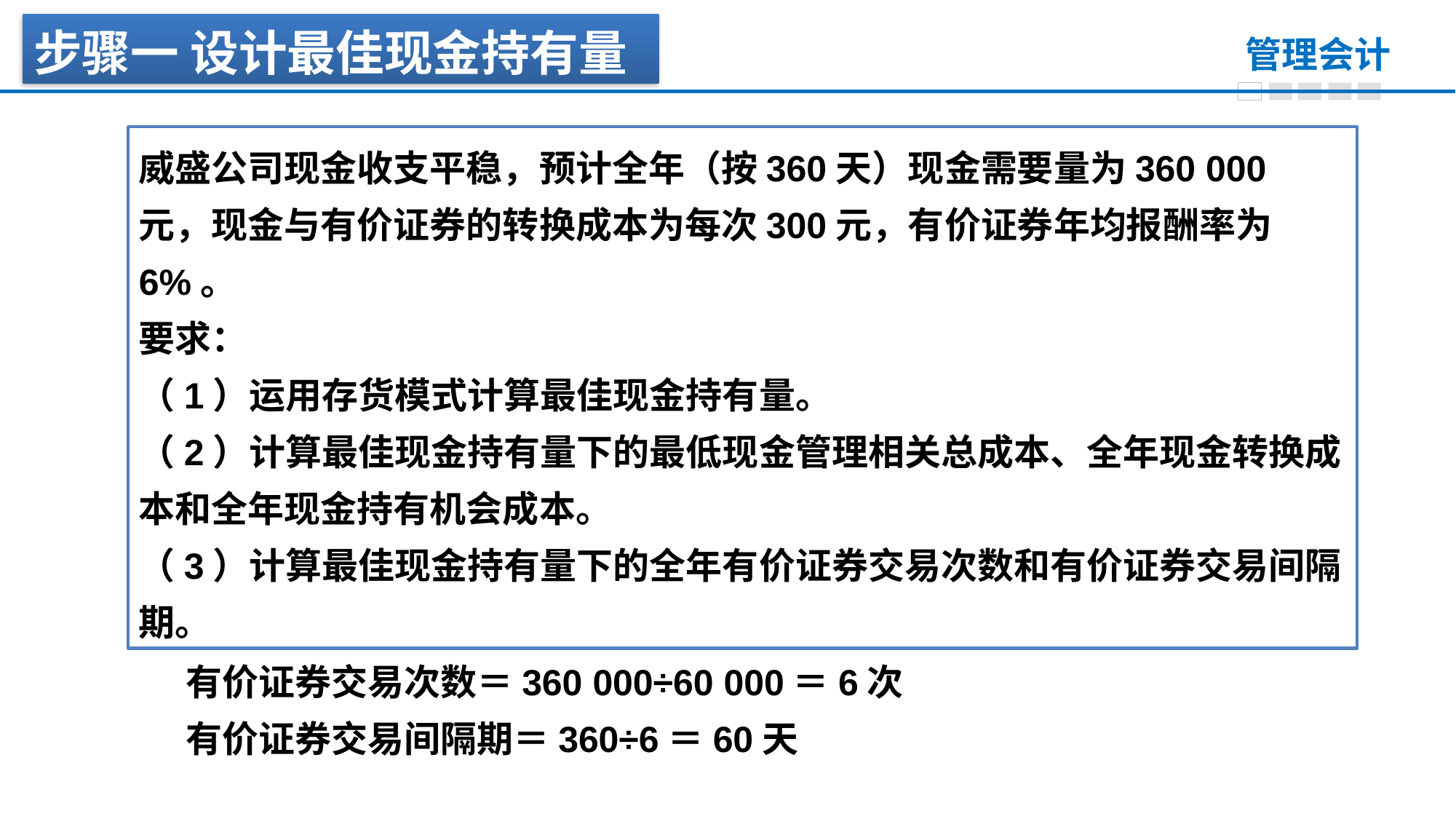

步骤一 设计最佳现金持有量
威盛公司现金收支平稳，预计全年（按360天）现金需要量为360 000元，现金与有价证券的转换成本为每次300元，有价证券年均报酬率为6%。
要求：
（1）运用存货模式计算最佳现金持有量。
（2）计算最佳现金持有量下的最低现金管理相关总成本、全年现金转换成本和全年现金持有机会成本。
（3）计算最佳现金持有量下的全年有价证券交易次数和有价证券交易间隔期。

有价证券交易次数＝360 000÷60 000＝6次
有价证券交易间隔期＝360÷6＝60天